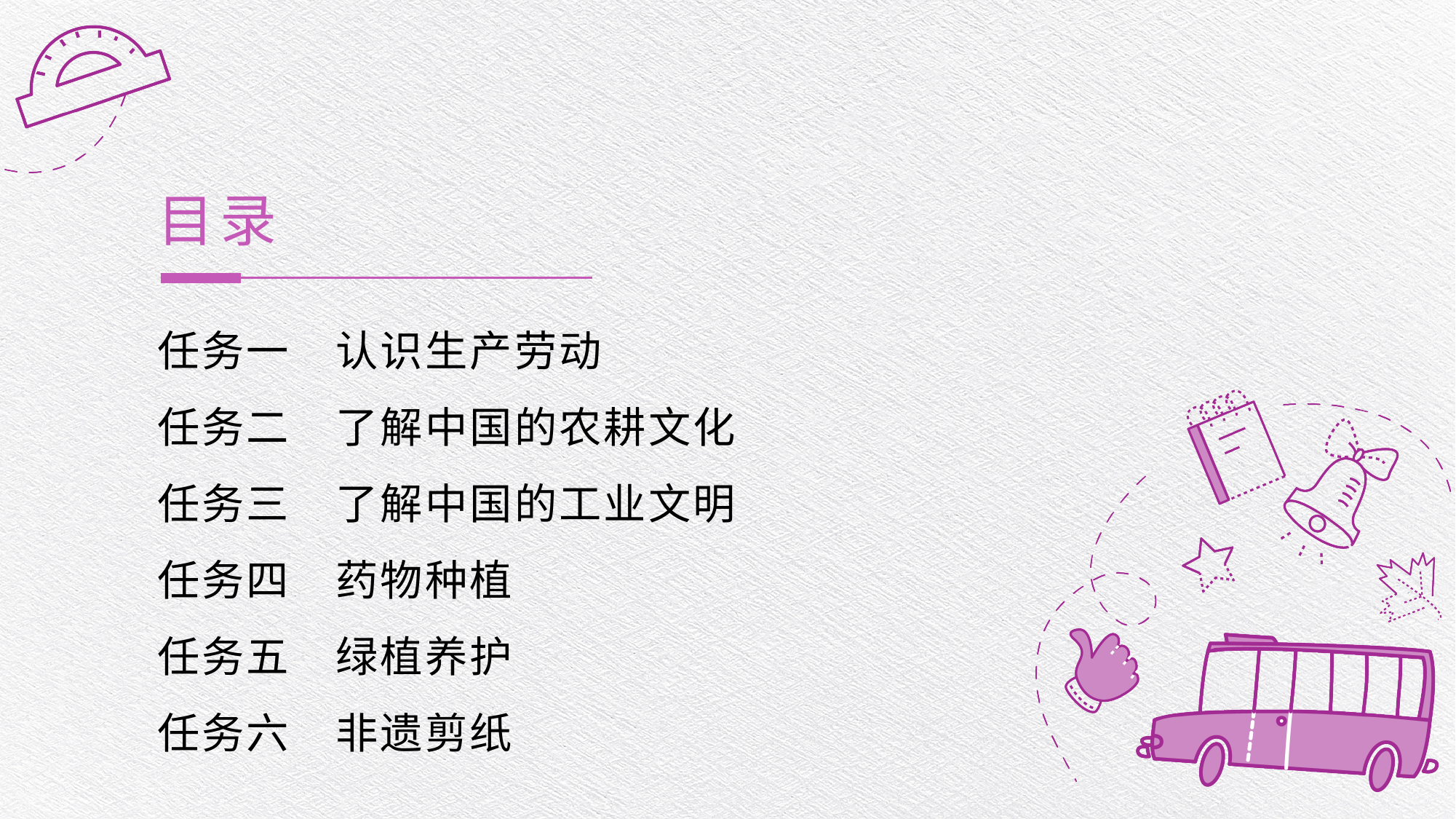

目录
任务一　认识生产劳动
任务二　了解中国的农耕文化
任务三　了解中国的工业文明
任务四　药物种植
任务五　绿植养护
任务六　非遗剪纸